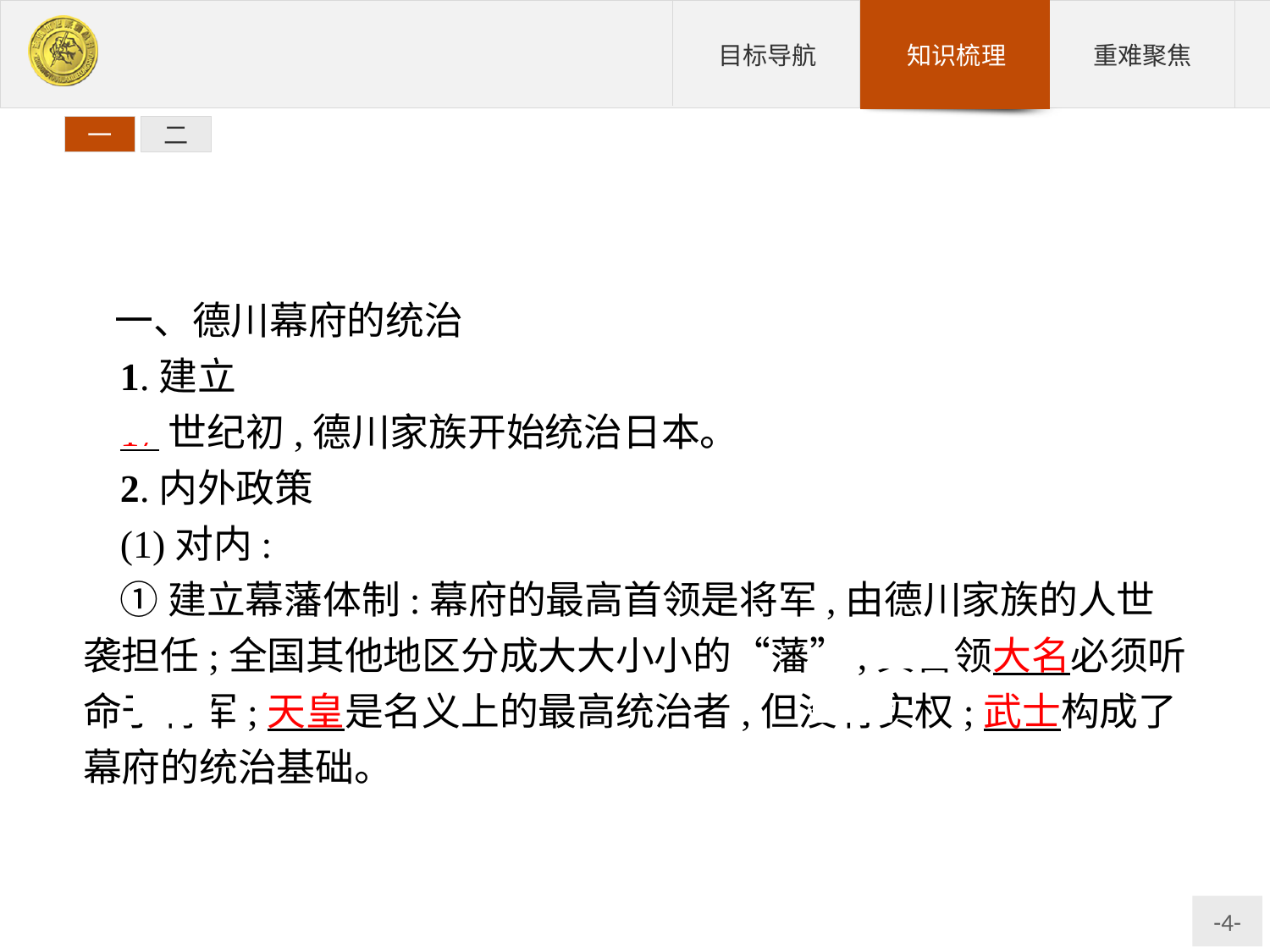

一
二
一、德川幕府的统治
1.建立
17世纪初,德川家族开始统治日本。
2.内外政策
(1)对内:
①建立幕藩体制:幕府的最高首领是将军,由德川家族的人世袭担任;全国其他地区分成大大小小的“藩”,其首领大名必须听命于将军;天皇是名义上的最高统治者,但没有实权;武士构成了幕府的统治基础。